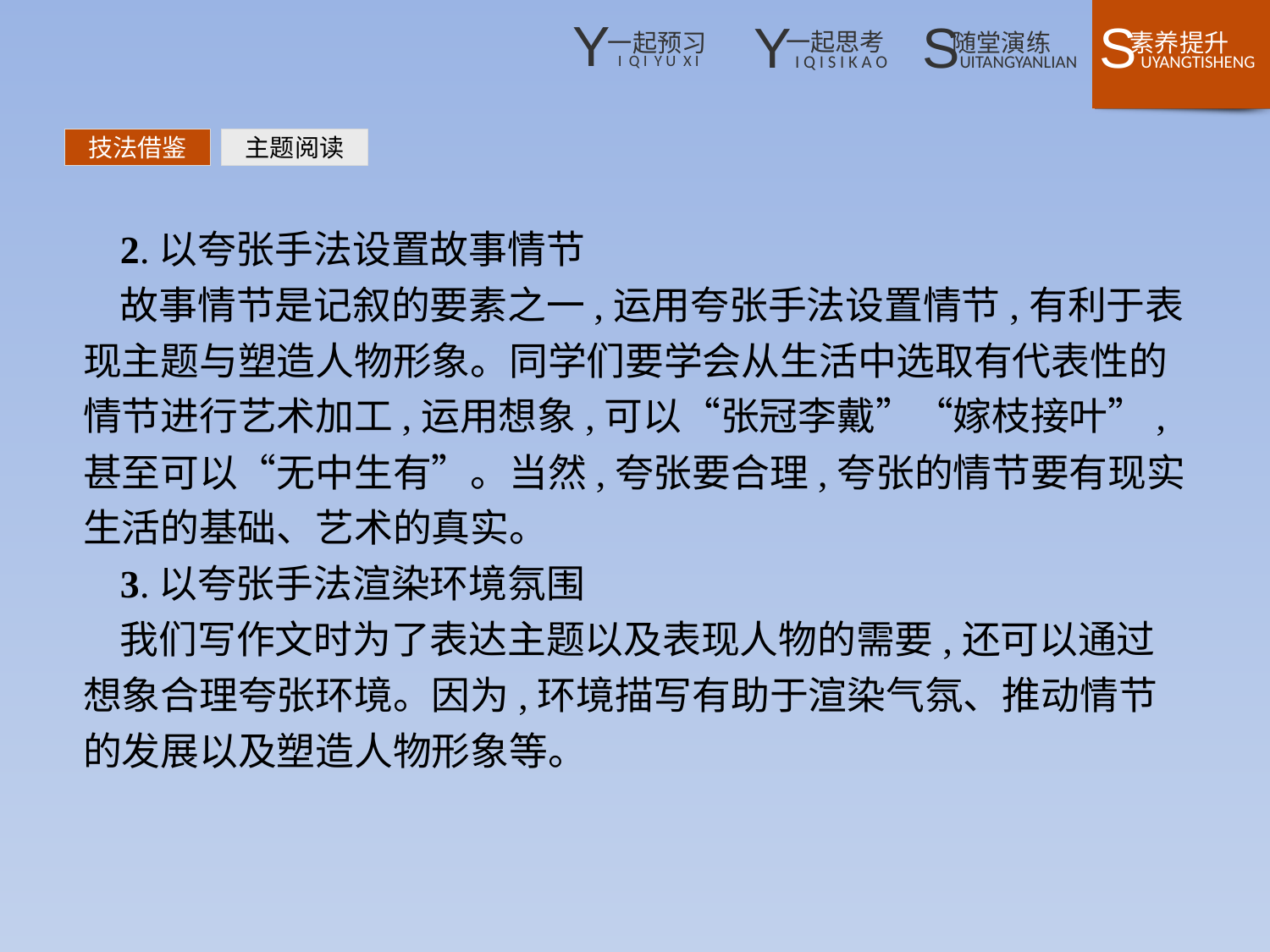

技法借鉴
主题阅读
2.以夸张手法设置故事情节
故事情节是记叙的要素之一,运用夸张手法设置情节,有利于表现主题与塑造人物形象。同学们要学会从生活中选取有代表性的情节进行艺术加工,运用想象,可以“张冠李戴”“嫁枝接叶”,甚至可以“无中生有”。当然,夸张要合理,夸张的情节要有现实生活的基础、艺术的真实。
3.以夸张手法渲染环境氛围
我们写作文时为了表达主题以及表现人物的需要,还可以通过想象合理夸张环境。因为,环境描写有助于渲染气氛、推动情节的发展以及塑造人物形象等。